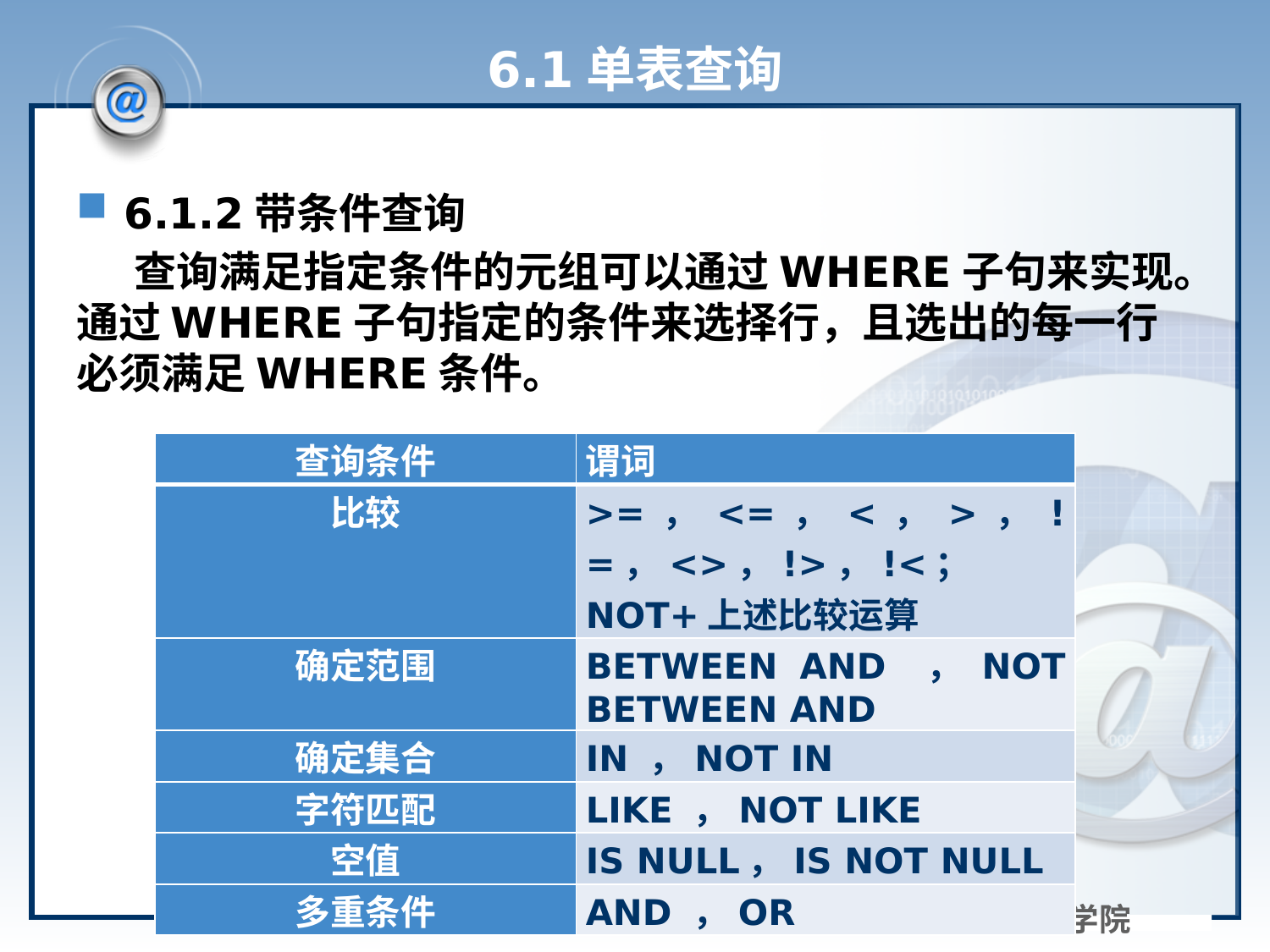

# 6.1单表查询
6.1.2带条件查询
     查询满足指定条件的元组可以通过WHERE子句来实现。通过WHERE子句指定的条件来选择行，且选出的每一行必须满足WHERE条件。

| 查询条件 | 谓词 |
| --- | --- |
| 比较 | >=，<=，<，>，!=，<>，!>，!<； NOT+上述比较运算 |
| 确定范围 | BETWEEN AND ，NOT BETWEEN AND |
| 确定集合 | IN ，NOT IN |
| 字符匹配 | LIKE ，NOT LIKE |
| 空值 | IS NULL，IS NOT NULL |
| 多重条件 | AND ，OR |
武汉工程科技学院